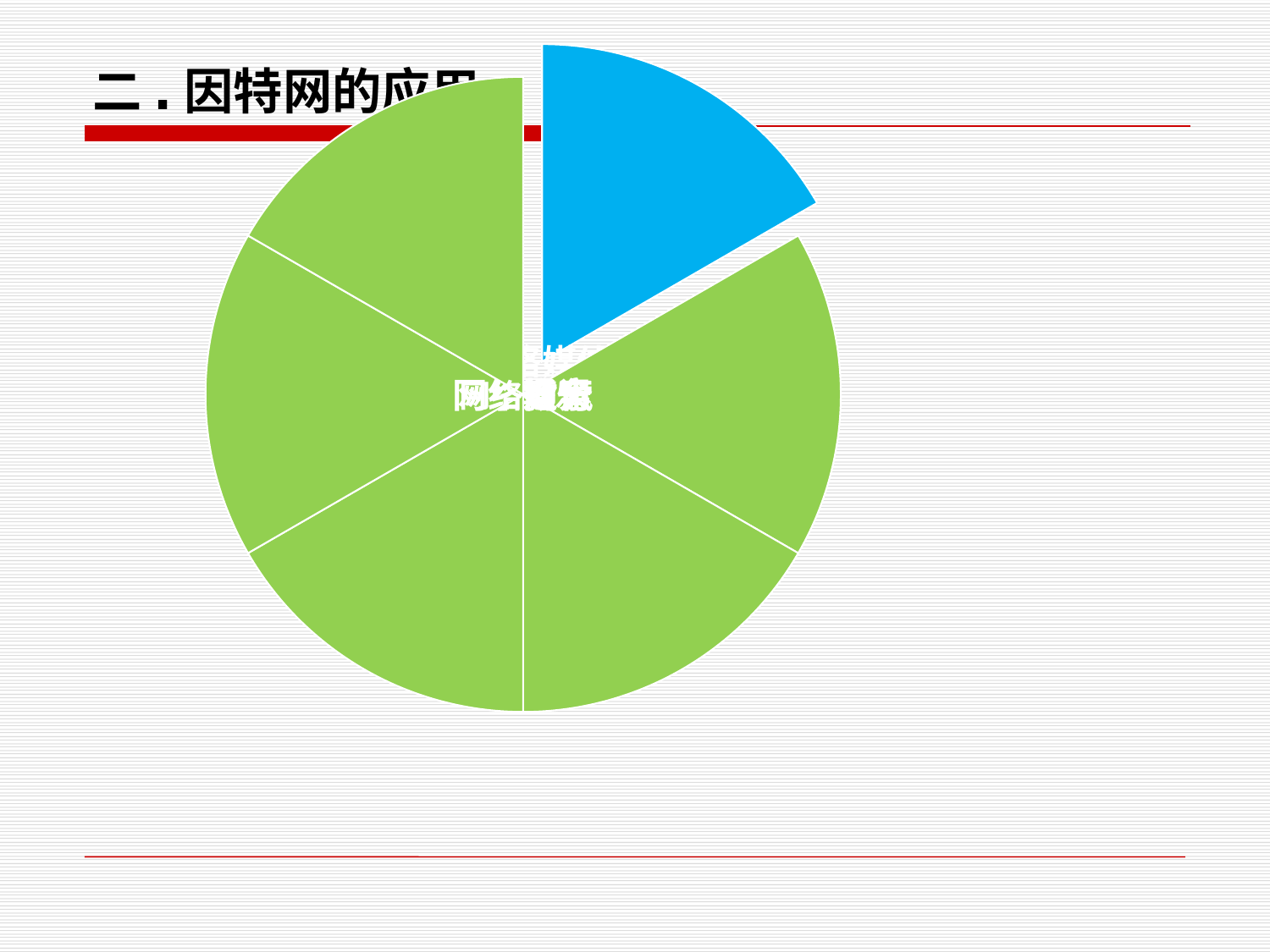

二.因特网的应用
网络媒体
信息检索
网络通讯
电子商务
网络教育
网络娱乐
8